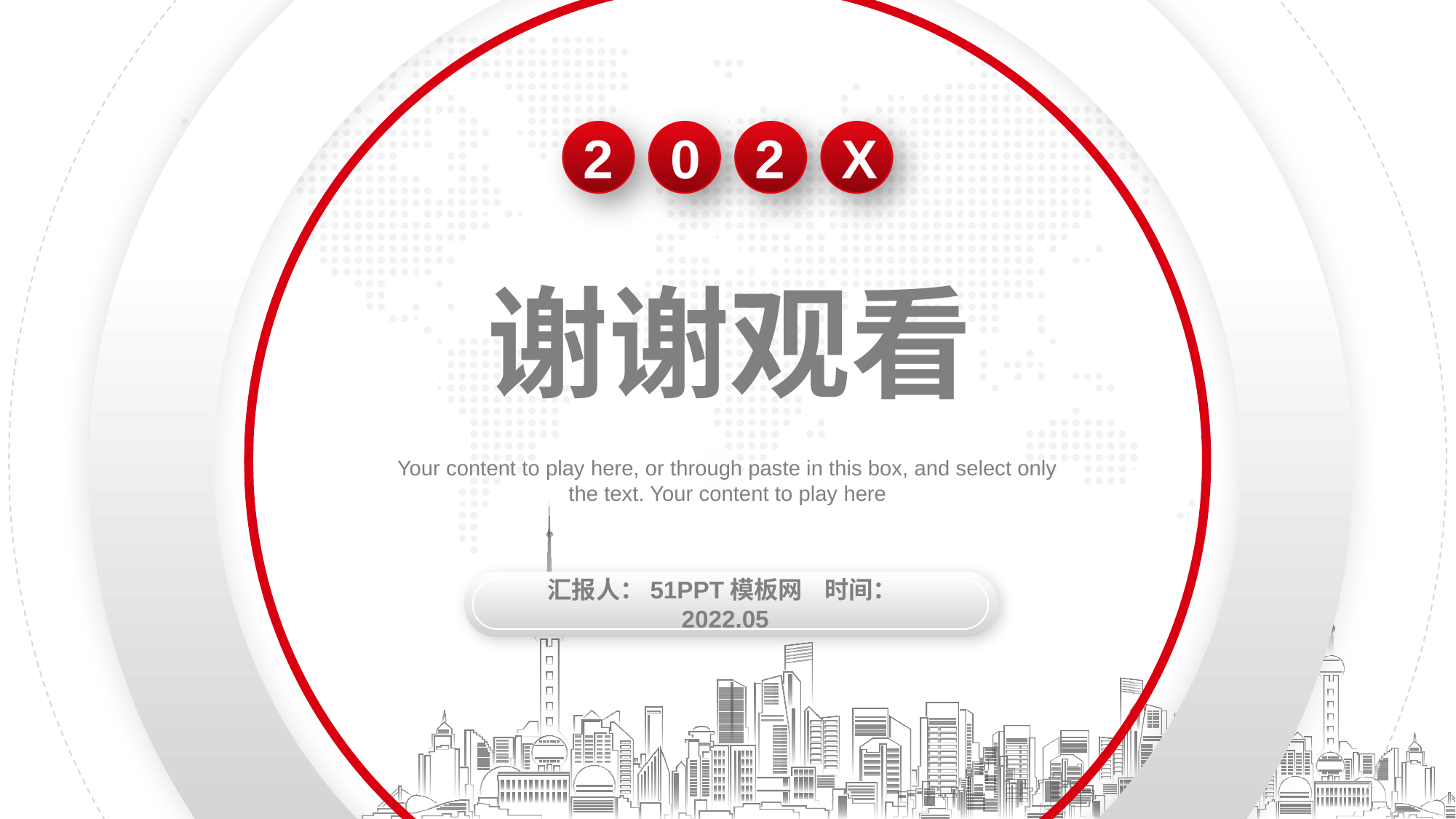

3
3
3

X

2

2

0

谢谢观看
Your content to play here, or through paste in this box, and select only the text. Your content to play here

汇报人：51PPT模板网    时间：2022.05